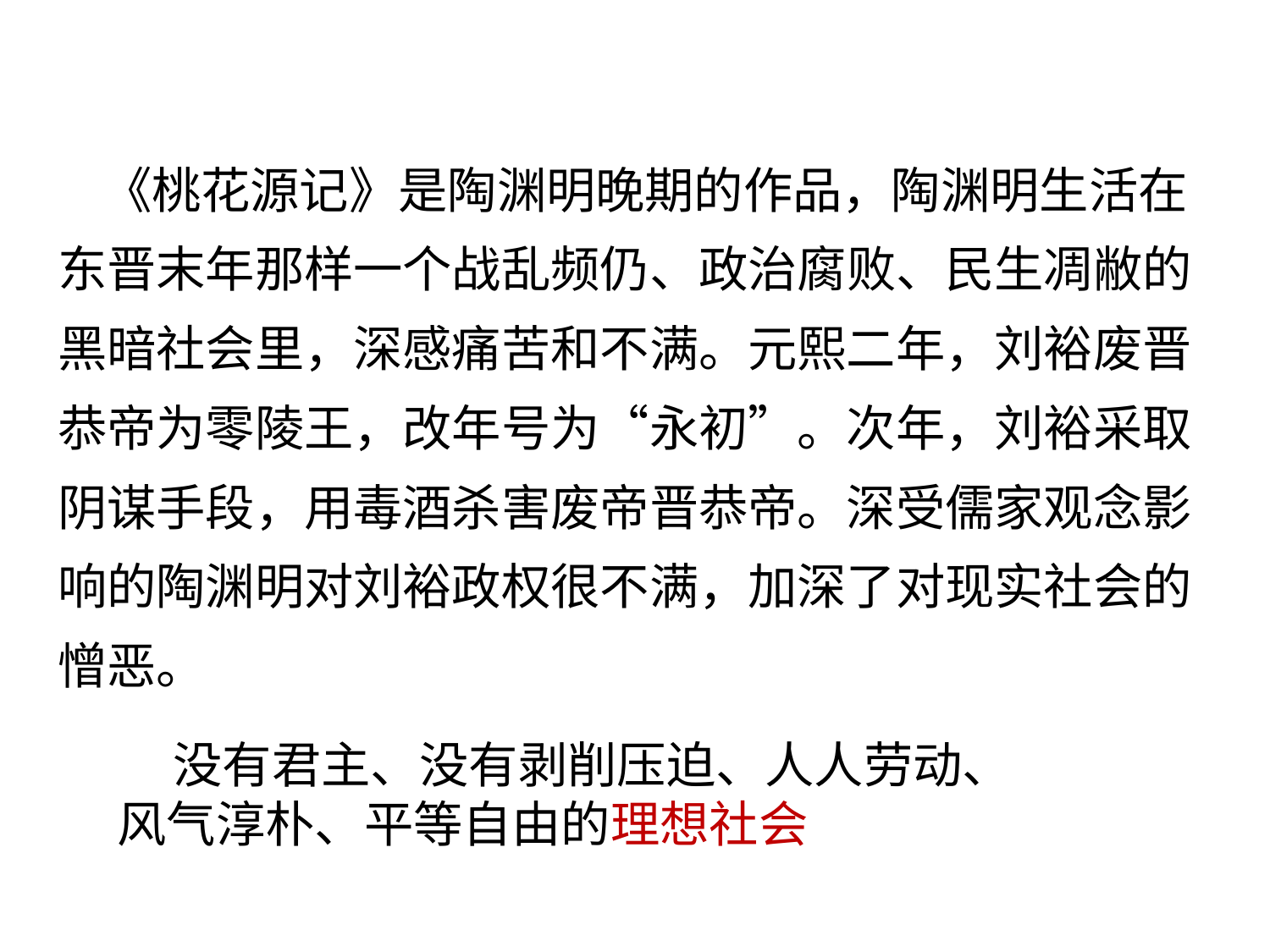

《桃花源记》是陶渊明晚期的作品，陶渊明生活在东晋末年那样一个战乱频仍、政治腐败、民生凋敝的黑暗社会里，深感痛苦和不满。元熙二年，刘裕废晋恭帝为零陵王，改年号为“永初”。次年，刘裕采取阴谋手段，用毒酒杀害废帝晋恭帝。深受儒家观念影响的陶渊明对刘裕政权很不满，加深了对现实社会的憎恶。
    没有君主、没有剥削压迫、人人劳动、
风气淳朴、平等自由的理想社会